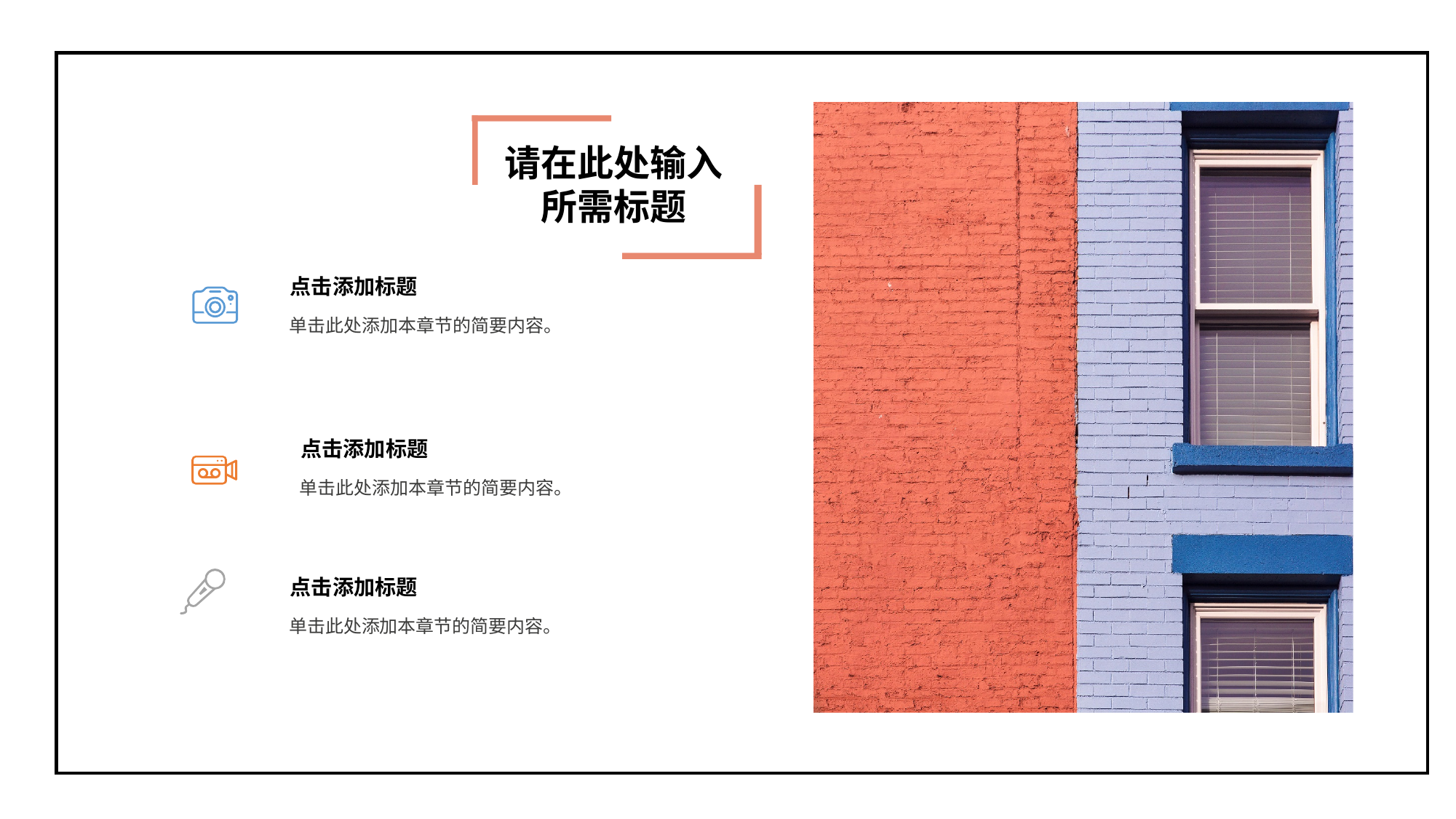

请在此处输入
所需标题

点击添加标题

单击此处添加本章节的简要内容。
点击添加标题

单击此处添加本章节的简要内容。

点击添加标题
单击此处添加本章节的简要内容。